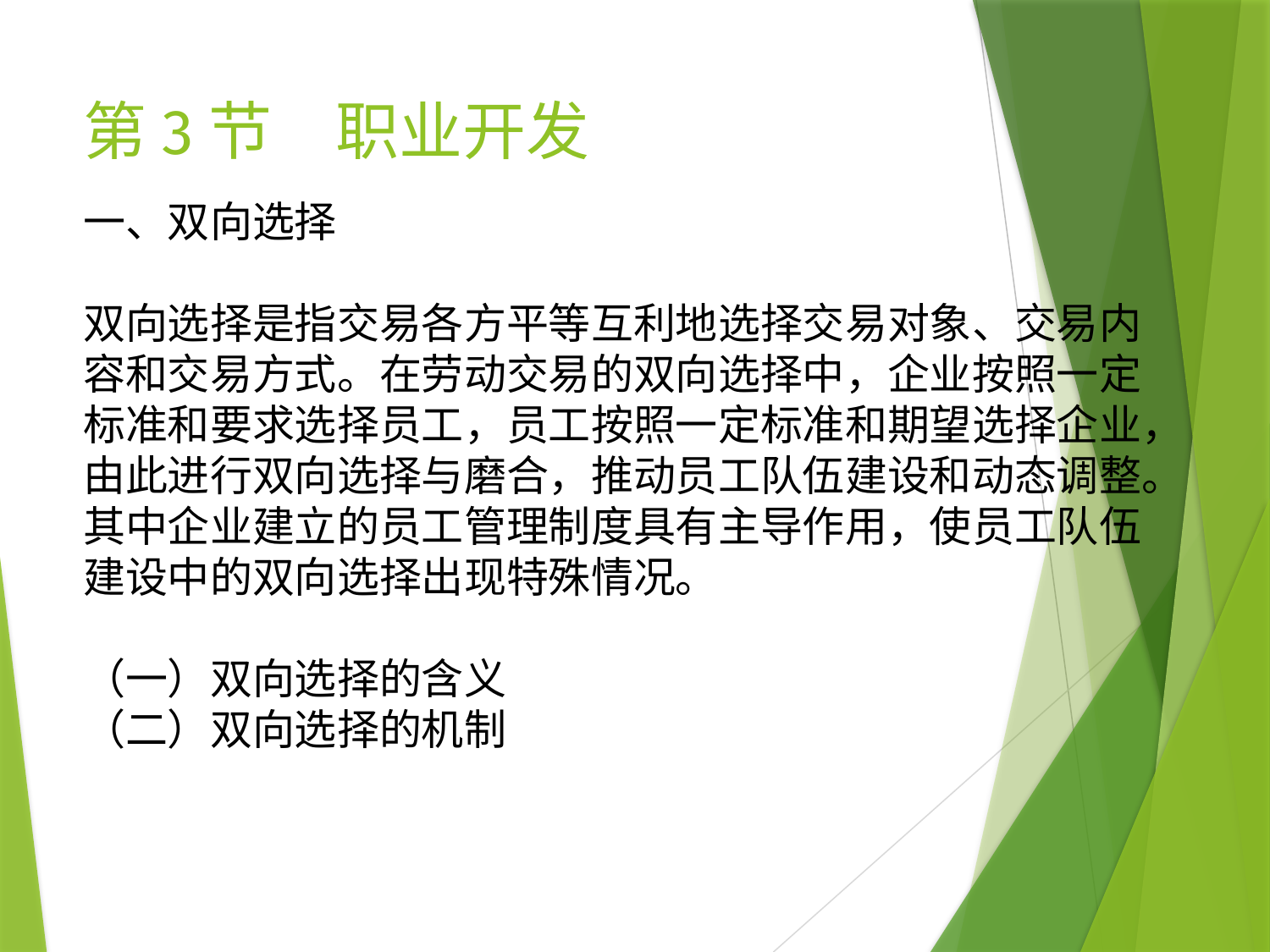

# 第3节　职业开发
一、双向选择

双向选择是指交易各方平等互利地选择交易对象、交易内容和交易方式。在劳动交易的双向选择中，企业按照一定标准和要求选择员工，员工按照一定标准和期望选择企业，由此进行双向选择与磨合，推动员工队伍建设和动态调整。其中企业建立的员工管理制度具有主导作用，使员工队伍建设中的双向选择出现特殊情况。

（一）双向选择的含义
（二）双向选择的机制